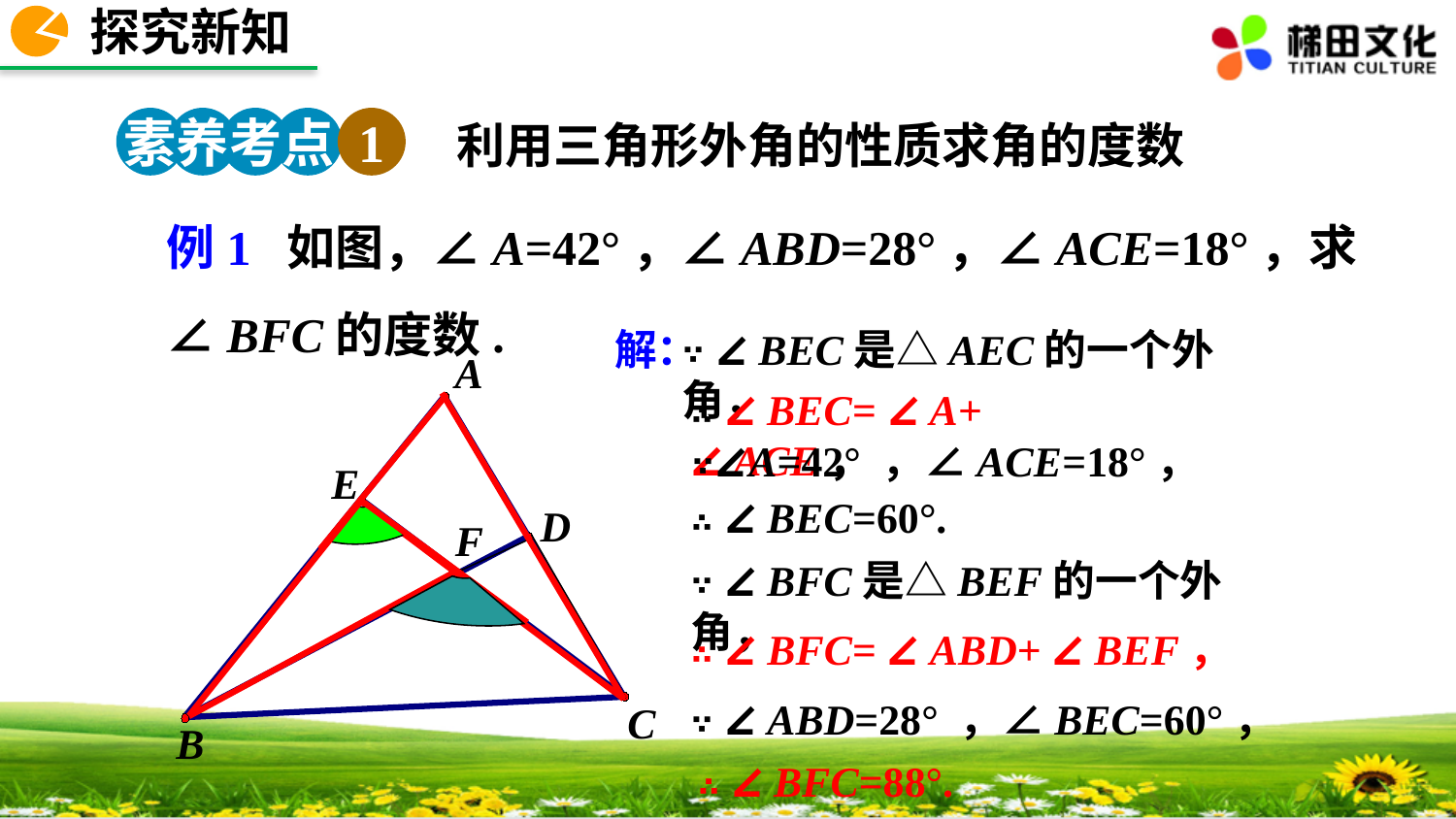

探究新知

素养考点 1

利用三角形外角的性质求角的度数
例1  如图，∠A=42°，∠ABD=28°，∠ACE=18°，求∠BFC的度数.
解：
∵ ∠BEC是△AEC的一个外角，
A
∴ ∠BEC= ∠A+ ∠ACE，

∵∠A=42° ，∠ACE=18°，
E

∴ ∠BEC=60°.

D

F

∵ ∠BFC是△BEF的一个外角，

∴ ∠BFC= ∠ABD+ ∠BEF，
∵ ∠ABD=28° ，∠BEC=60°，

C

B
∴ ∠BFC=88°.